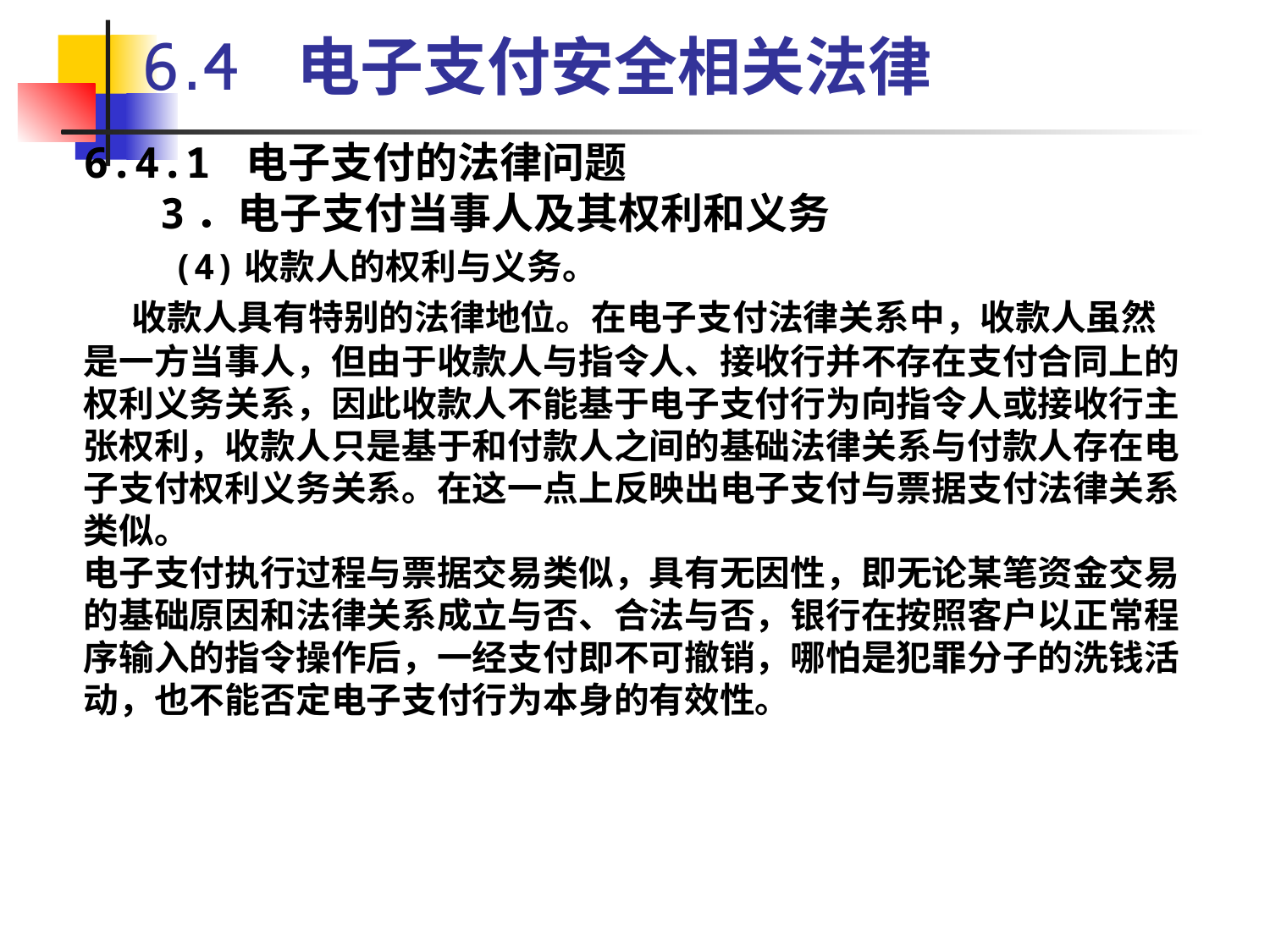

6.4  电子支付安全相关法律
6.4.1 电子支付的法律问题
   3．电子支付当事人及其权利和义务
    (4)收款人的权利与义务。
    收款人具有特别的法律地位。在电子支付法律关系中，收款人虽然是一方当事人，但由于收款人与指令人、接收行并不存在支付合同上的权利义务关系，因此收款人不能基于电子支付行为向指令人或接收行主张权利，收款人只是基于和付款人之间的基础法律关系与付款人存在电子支付权利义务关系。在这一点上反映出电子支付与票据支付法律关系类似。
电子支付执行过程与票据交易类似，具有无因性，即无论某笔资金交易的基础原因和法律关系成立与否、合法与否，银行在按照客户以正常程序输入的指令操作后，一经支付即不可撤销，哪怕是犯罪分子的洗钱活动，也不能否定电子支付行为本身的有效性。